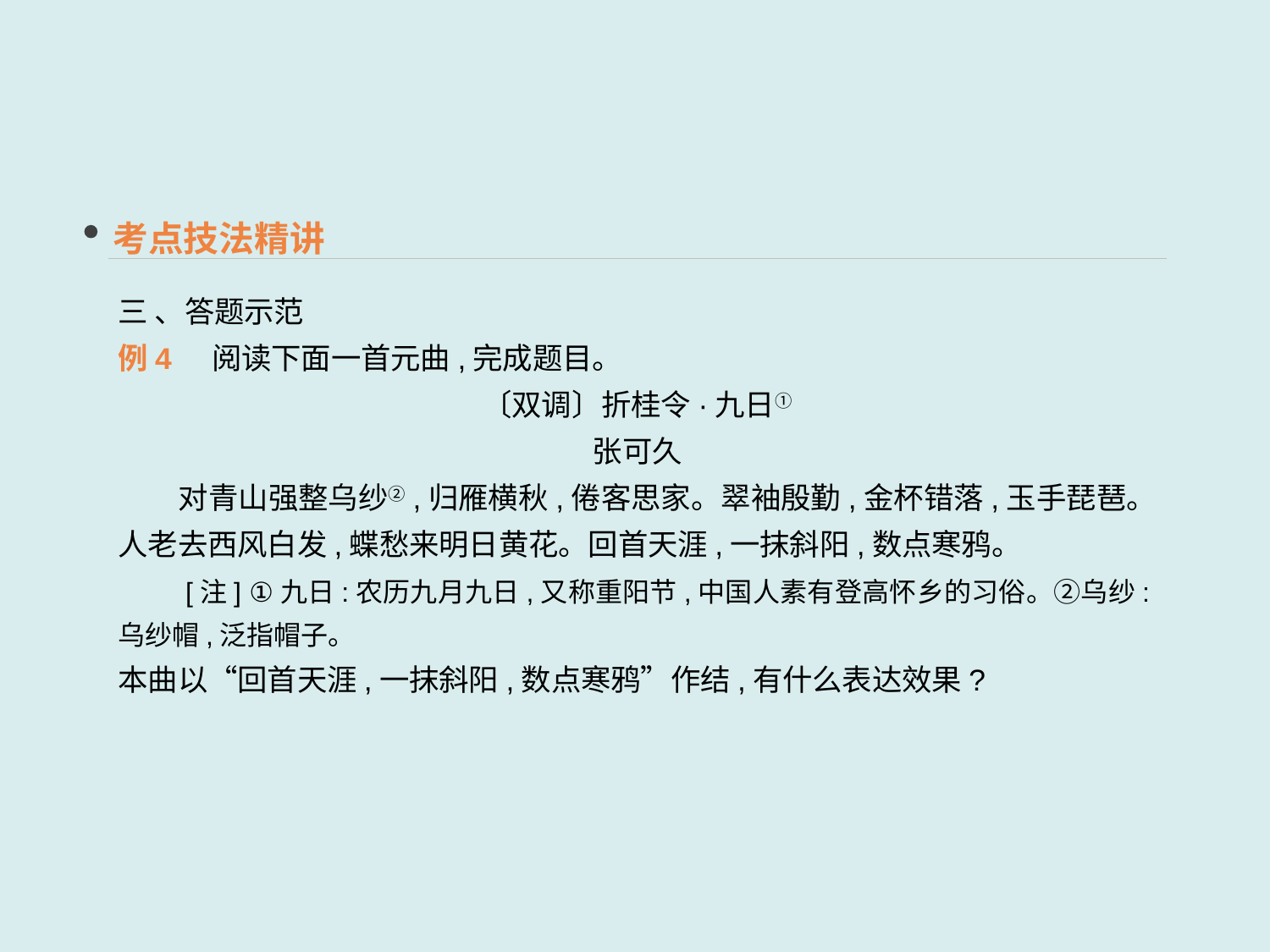

考点技法精讲

三 、答题示范
例4    阅读下面一首元曲,完成题目。
〔双调〕折桂令·九日①
张可久
　　对青山强整乌纱②,归雁横秋,倦客思家。翠袖殷勤,金杯错落,玉手琵琶。人老去西风白发,蝶愁来明日黄花。回首天涯,一抹斜阳,数点寒鸦。
　　[注] ①九日:农历九月九日,又称重阳节,中国人素有登高怀乡的习俗。②乌纱:乌纱帽,泛指帽子。
本曲以“回首天涯,一抹斜阳,数点寒鸦”作结,有什么表达效果?